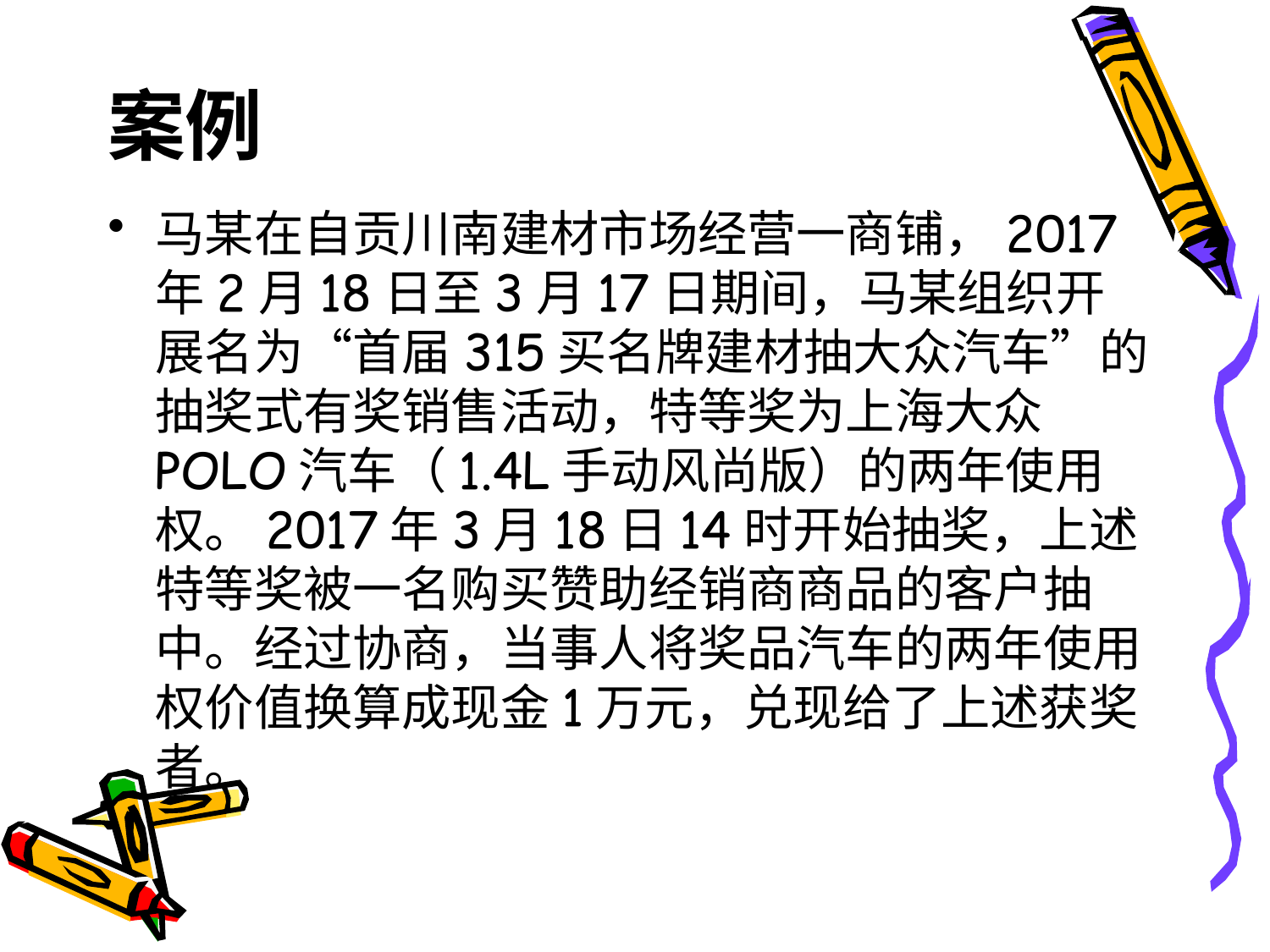

# 案例
马某在自贡川南建材市场经营一商铺，2017年2月18日至3月17日期间，马某组织开展名为“首届315买名牌建材抽大众汽车”的抽奖式有奖销售活动，特等奖为上海大众POLO汽车（1.4L手动风尚版）的两年使用权。2017年3月18日14时开始抽奖，上述特等奖被一名购买赞助经销商商品的客户抽中。经过协商，当事人将奖品汽车的两年使用权价值换算成现金1万元，兑现给了上述获奖者。